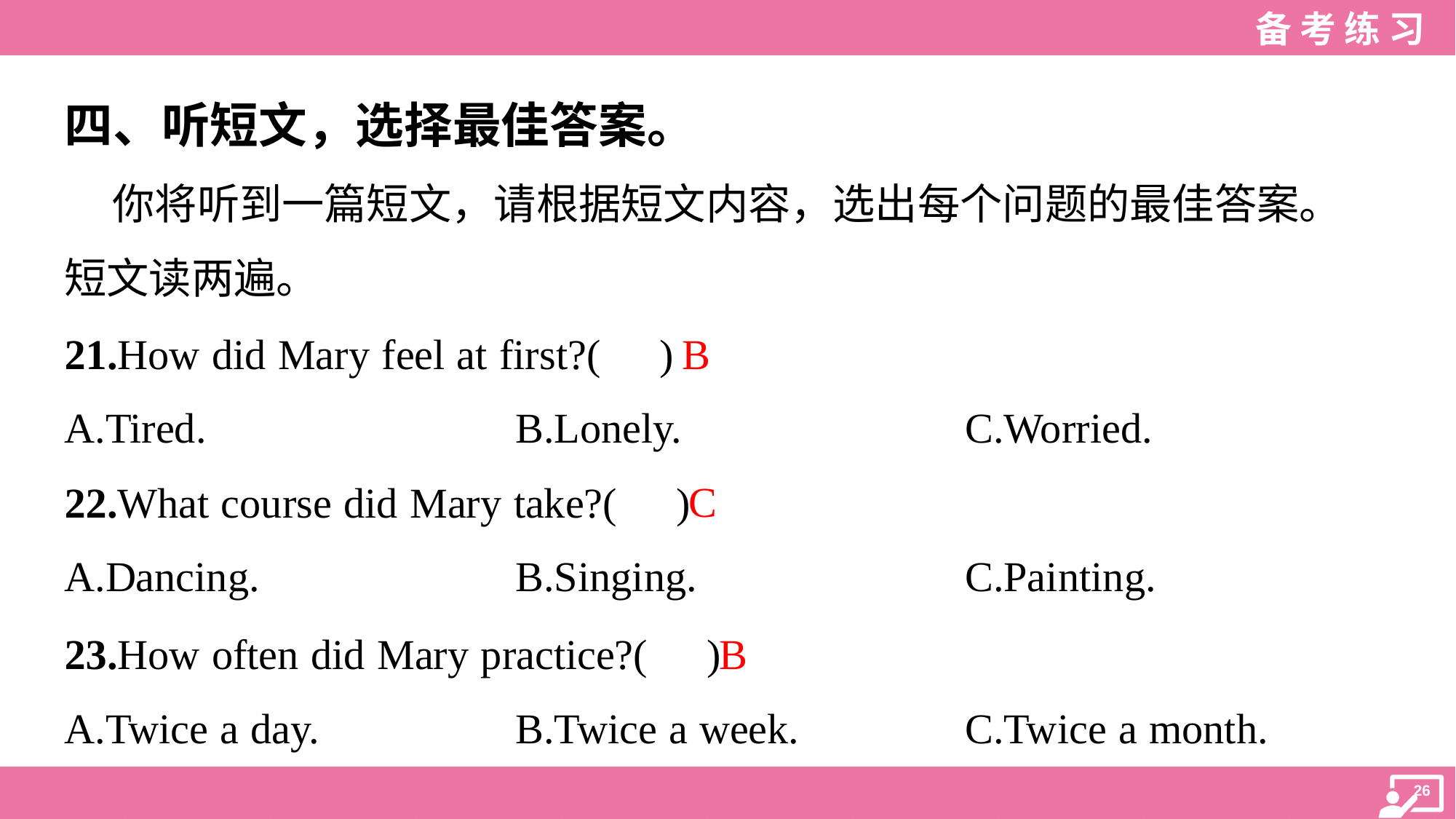

四、听短文，选择最佳答案。
    你将听到一篇短文，请根据短文内容，选出每个问题的最佳答案。
短文读两遍。
B
21.How did Mary feel at first?(     )
A.Tired.	B.Lonely.	C.Worried.
C
22.What course did Mary take?(     )
A.Dancing.	B.Singing.	C.Painting.
B
23.How often did Mary practice?(     )
A.Twice a day.	B.Twice a week.	C.Twice a month.